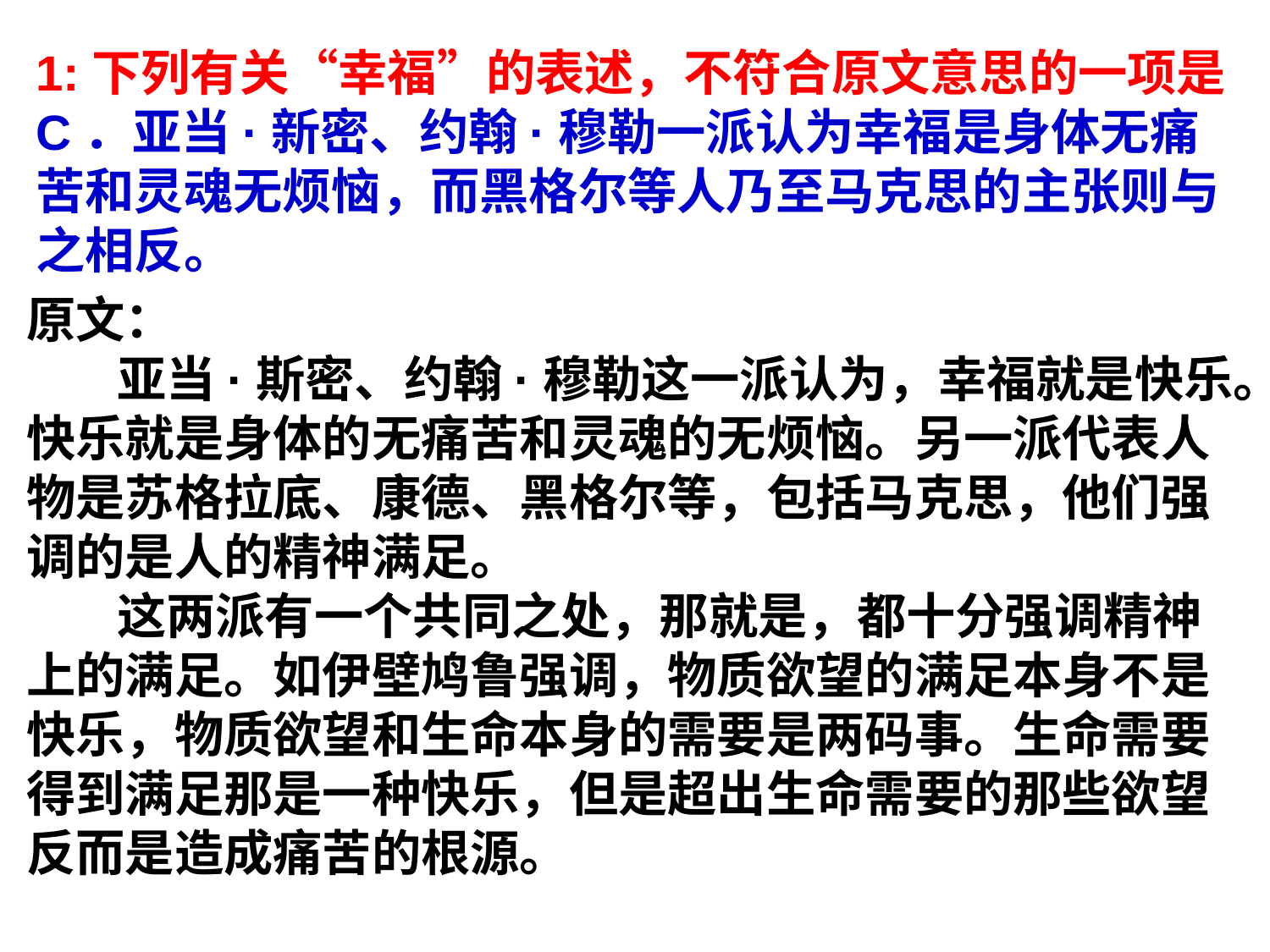

1:下列有关“幸福”的表述，不符合原文意思的一项是
C．亚当·新密、约翰·穆勒一派认为幸福是身体无痛苦和灵魂无烦恼，而黑格尔等人乃至马克思的主张则与之相反。

原文：
       亚当·斯密、约翰·穆勒这一派认为，幸福就是快乐。快乐就是身体的无痛苦和灵魂的无烦恼。另一派代表人物是苏格拉底、康德、黑格尔等，包括马克思，他们强调的是人的精神满足。
       这两派有一个共同之处，那就是，都十分强调精神上的满足。如伊壁鸠鲁强调，物质欲望的满足本身不是快乐，物质欲望和生命本身的需要是两码事。生命需要得到满足那是一种快乐，但是超出生命需要的那些欲望反而是造成痛苦的根源。